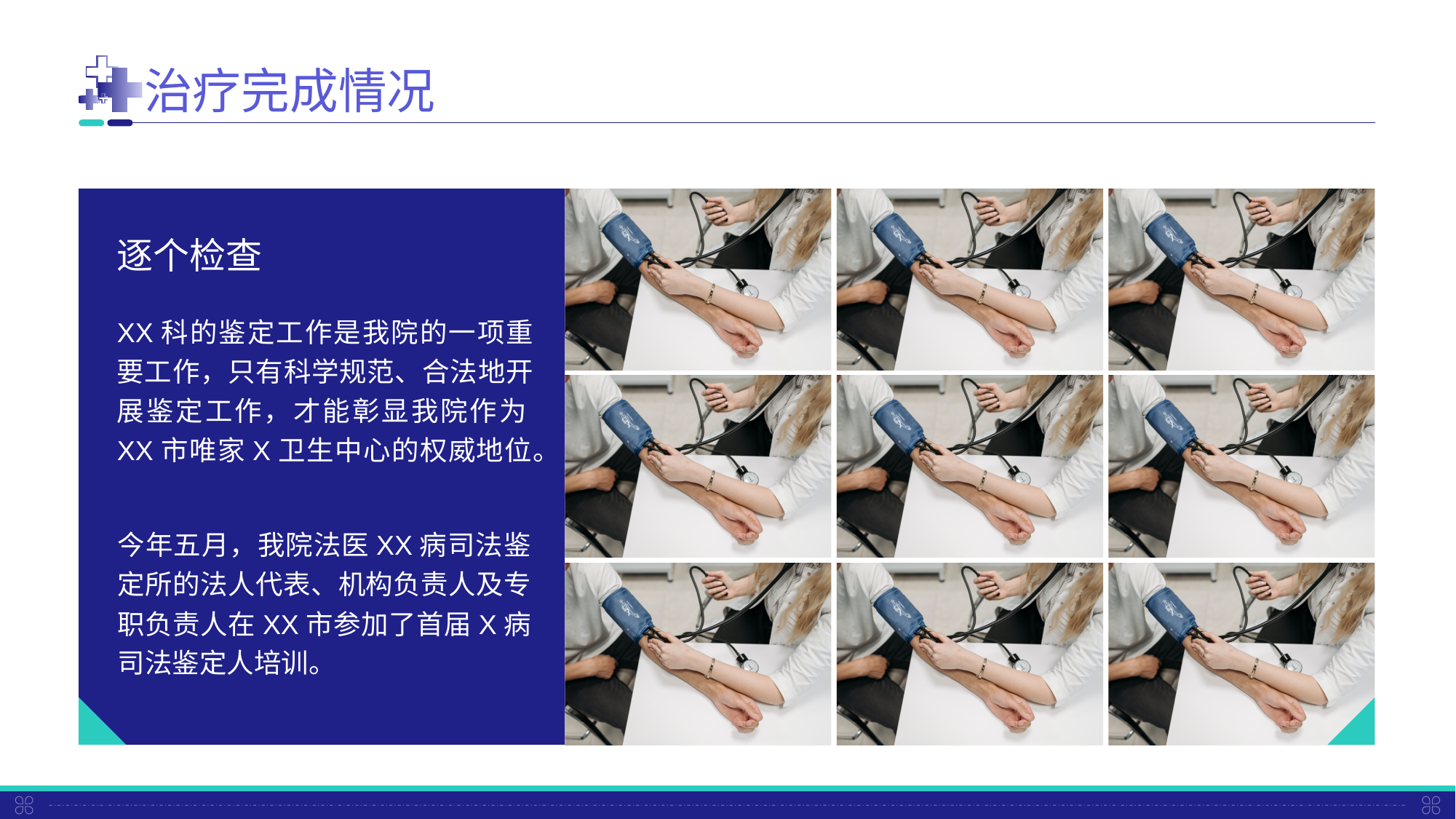

治疗完成情况

逐个检查
XX科的鉴定工作是我院的一项重要工作，只有科学规范、合法地开展鉴定工作，才能彰显我院作为XX市唯家X卫生中心的权威地位。
今年五月，我院法医XX病司法鉴定所的法人代表、机构负责人及专职负责人在XX市参加了首届X病司法鉴定人培训。